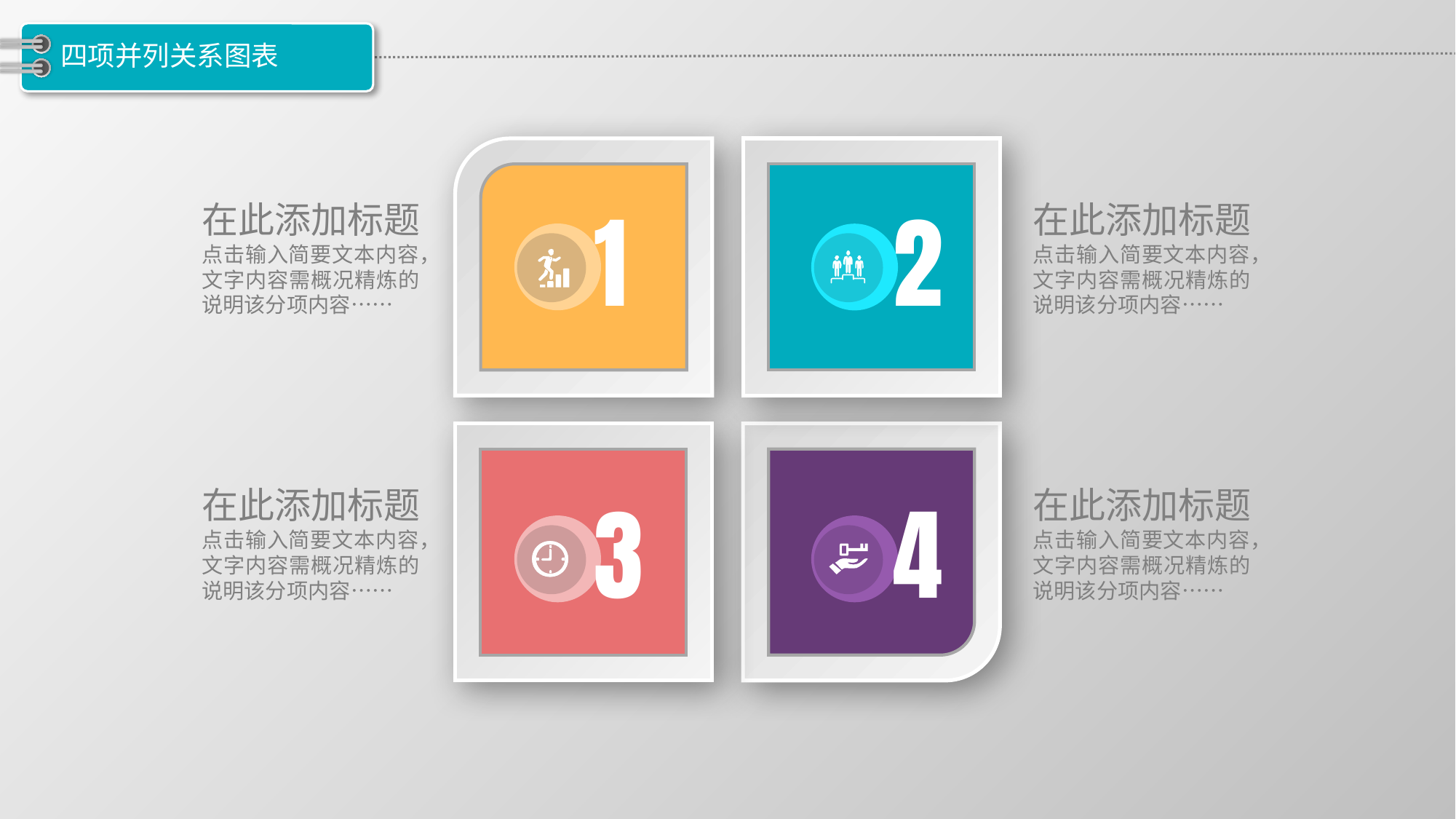

# 四项并列关系图表

在此添加标题
点击输入简要文本内容，文字内容需概况精炼的说明该分项内容……
在此添加标题
点击输入简要文本内容，文字内容需概况精炼的说明该分项内容……
1
2

在此添加标题
点击输入简要文本内容，文字内容需概况精炼的说明该分项内容……
在此添加标题
点击输入简要文本内容，文字内容需概况精炼的说明该分项内容……
3
4